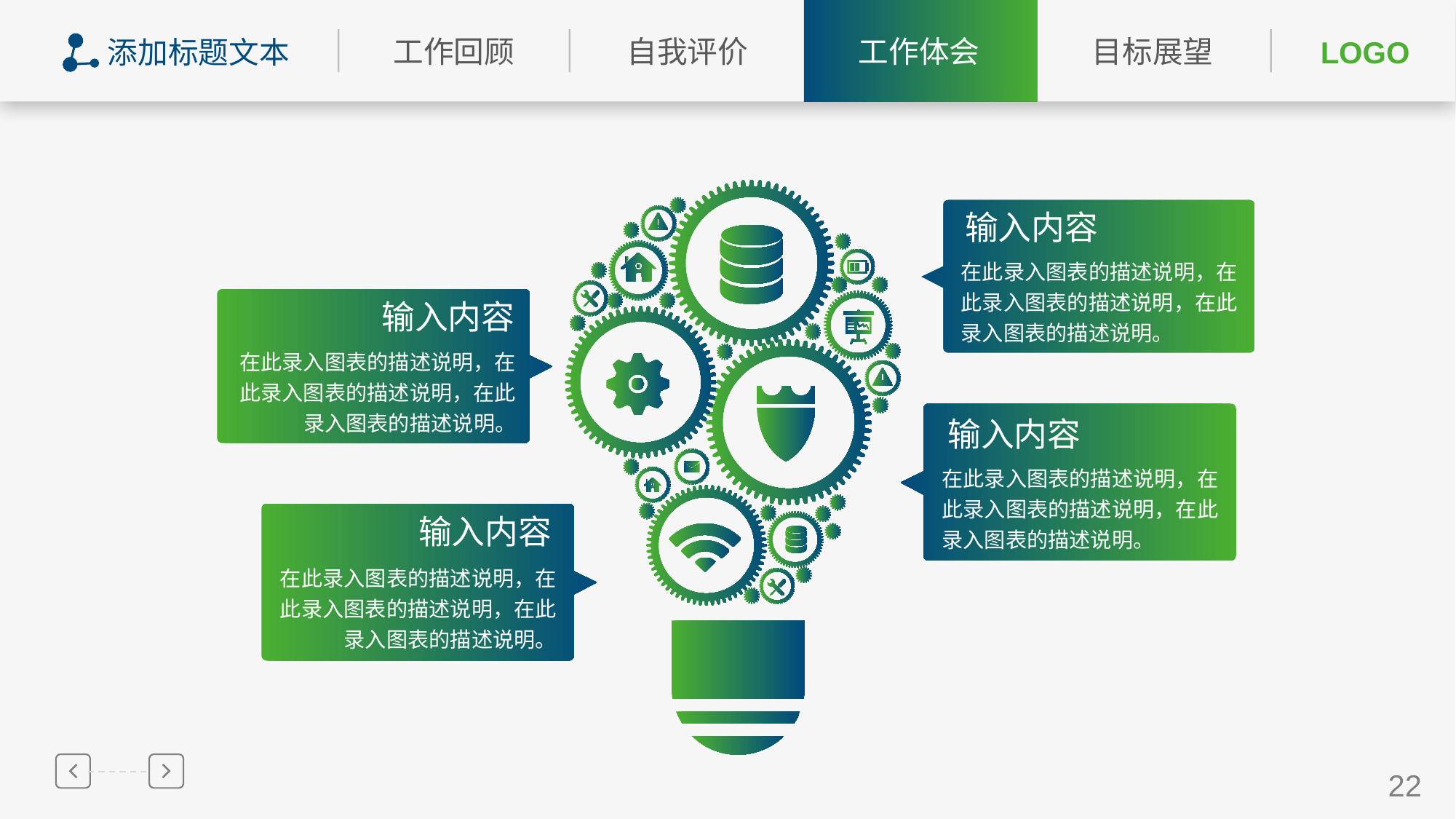

添加标题文本

输入内容

在此录入图表的描述说明，在此录入图表的描述说明，在此录入图表的描述说明。

输入内容

在此录入图表的描述说明，在此录入图表的描述说明，在此录入图表的描述说明。

输入内容

在此录入图表的描述说明，在此录入图表的描述说明，在此录入图表的描述说明。

输入内容

在此录入图表的描述说明，在此录入图表的描述说明，在此录入图表的描述说明。